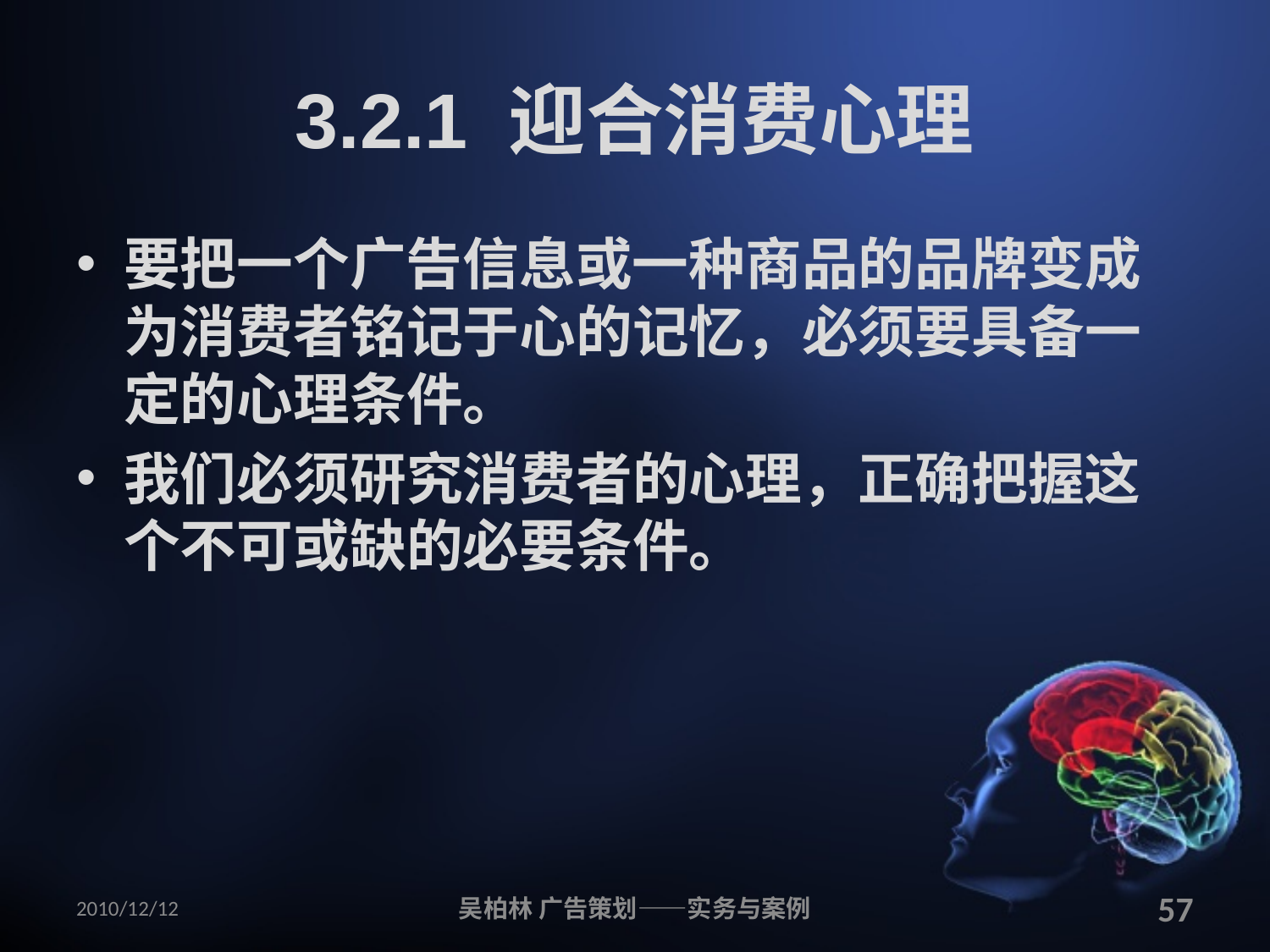

# 3.2.1 迎合消费心理
要把一个广告信息或一种商品的品牌变成为消费者铭记于心的记忆，必须要具备一定的心理条件。
我们必须研究消费者的心理，正确把握这个不可或缺的必要条件。
2010/12/12
吴柏林 广告策划——实务与案例
57